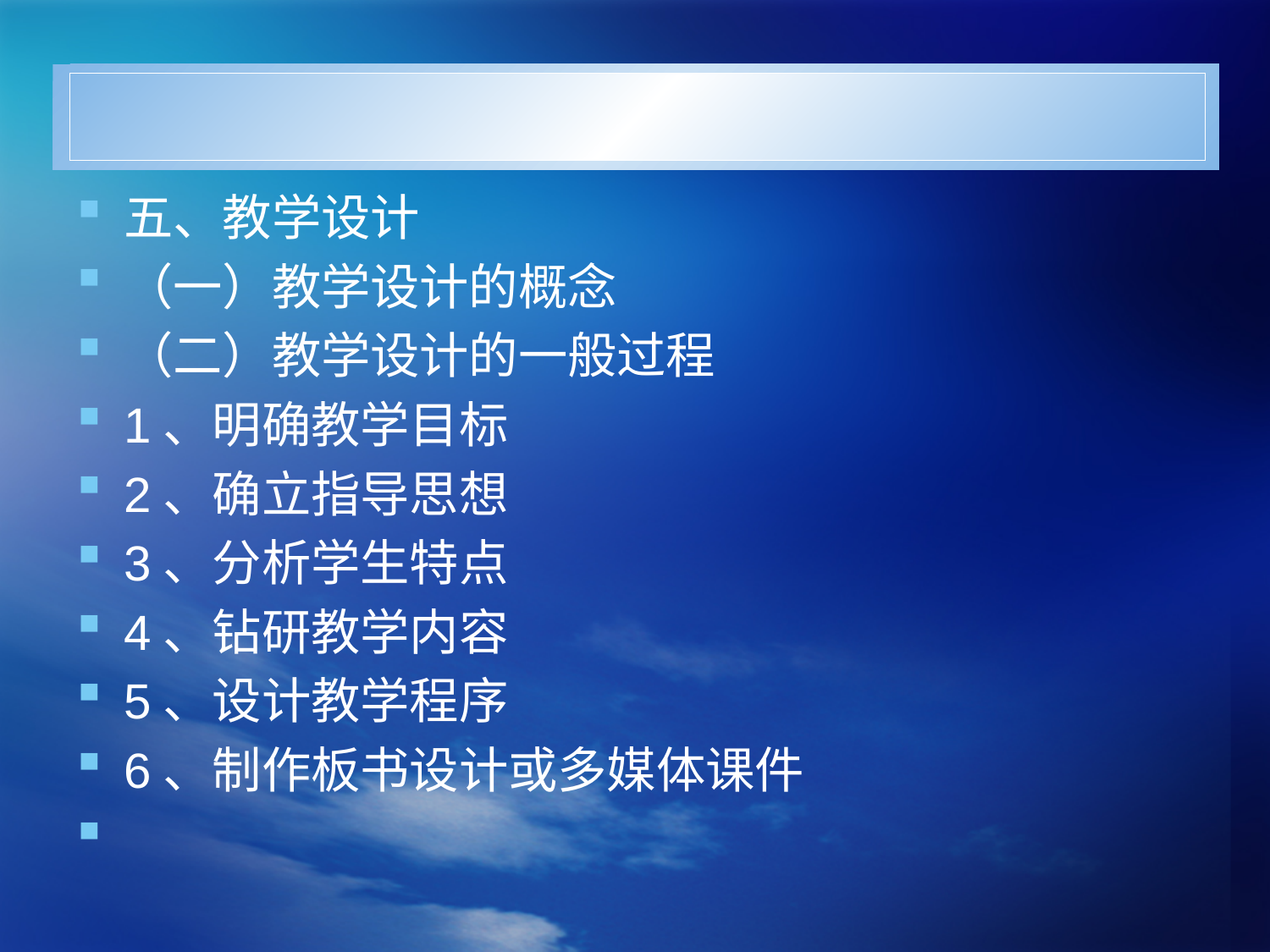

#
五、教学设计
（一）教学设计的概念
（二）教学设计的一般过程
1、明确教学目标
2、确立指导思想
3、分析学生特点
4、钻研教学内容
5、设计教学程序
6、制作板书设计或多媒体课件